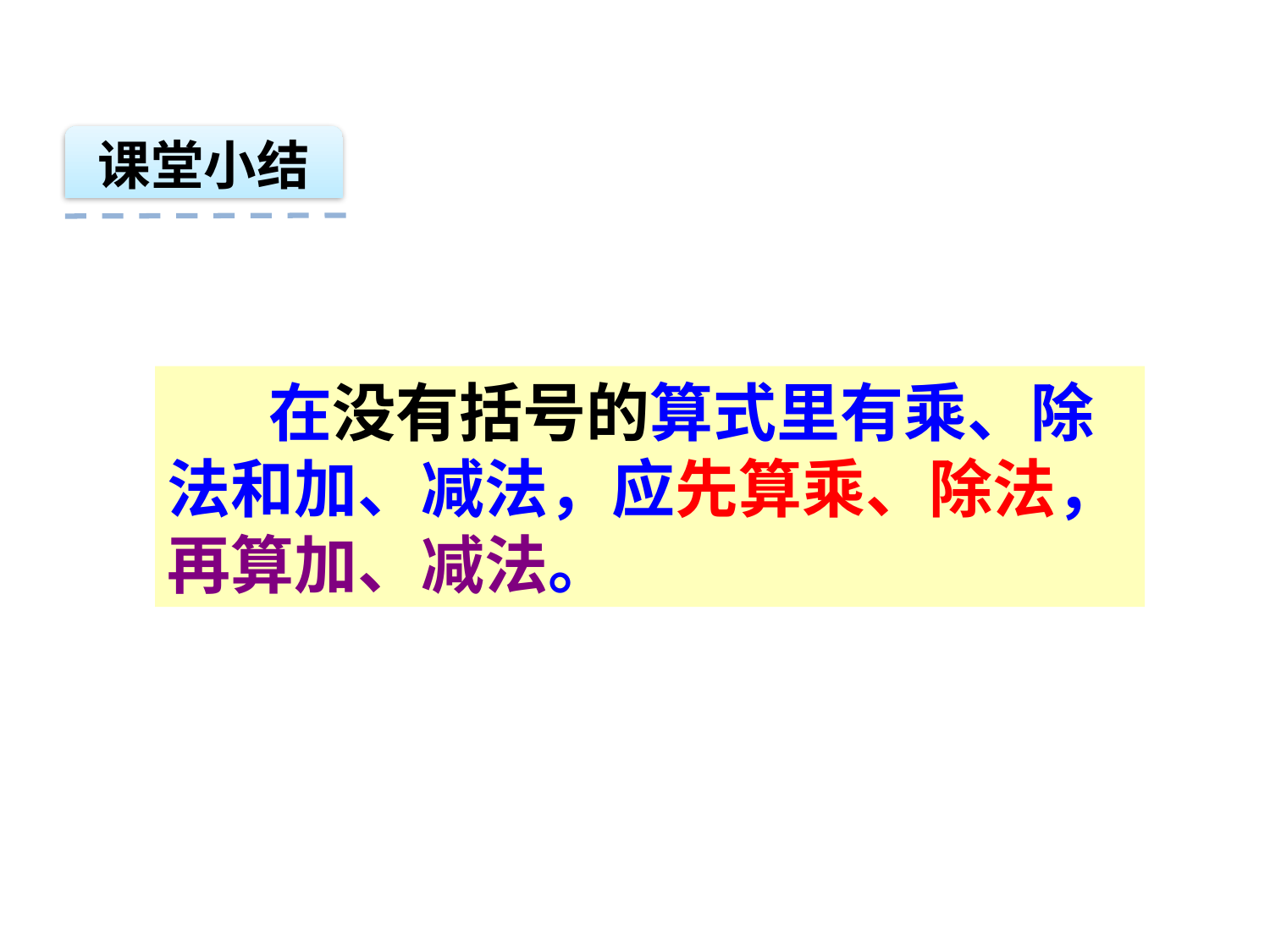

课堂小结
      在没有括号的算式里有乘、除法和加、减法，应先算乘、除法，再算加、减法。